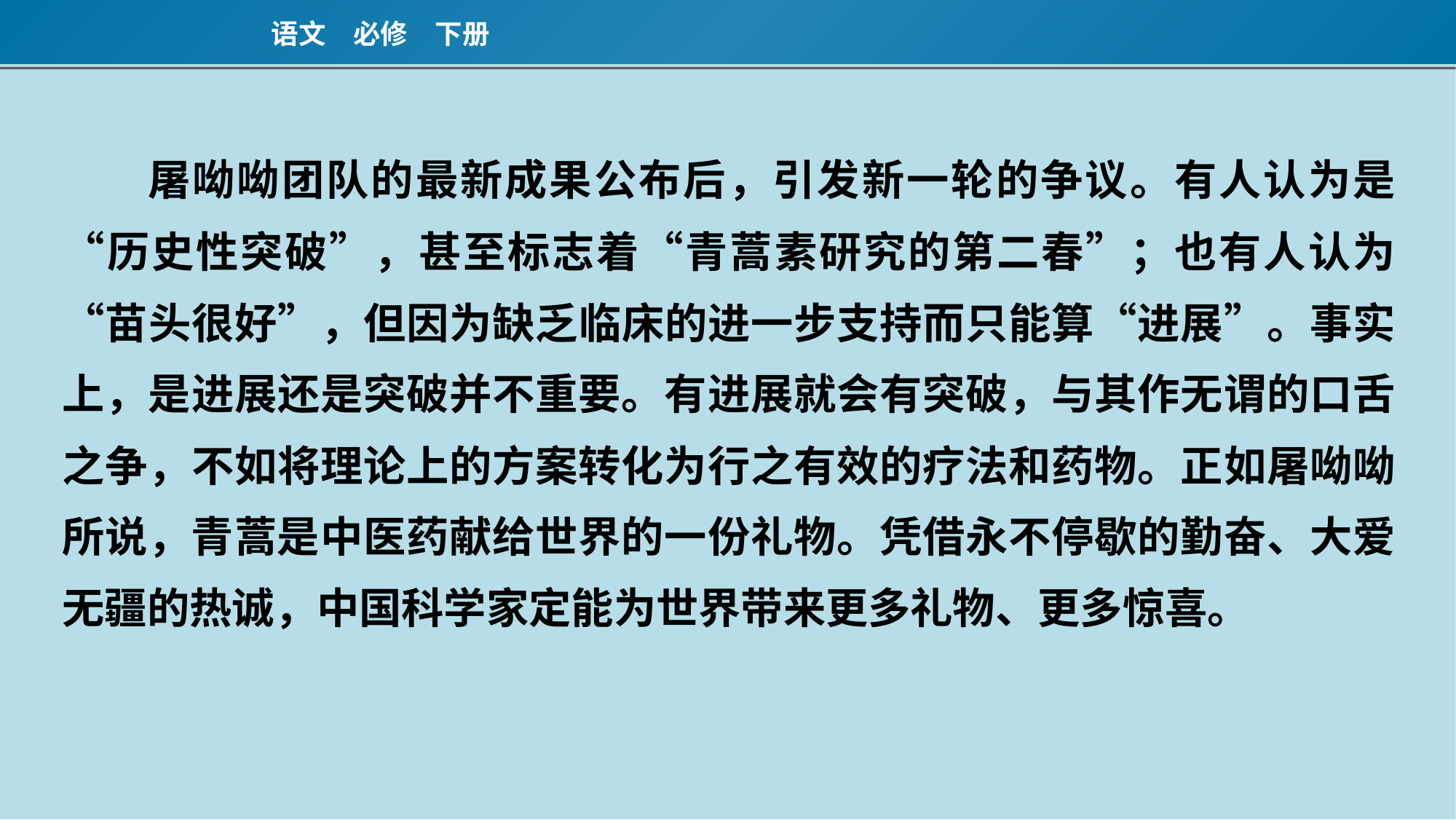

屠呦呦团队的最新成果公布后，引发新一轮的争议。有人认为是“历史性突破”，甚至标志着“青蒿素研究的第二春”；也有人认为“苗头很好”，但因为缺乏临床的进一步支持而只能算“进展”。事实上，是进展还是突破并不重要。有进展就会有突破，与其作无谓的口舌之争，不如将理论上的方案转化为行之有效的疗法和药物。正如屠呦呦所说，青蒿是中医药献给世界的一份礼物。凭借永不停歇的勤奋、大爱无疆的热诚，中国科学家定能为世界带来更多礼物、更多惊喜。